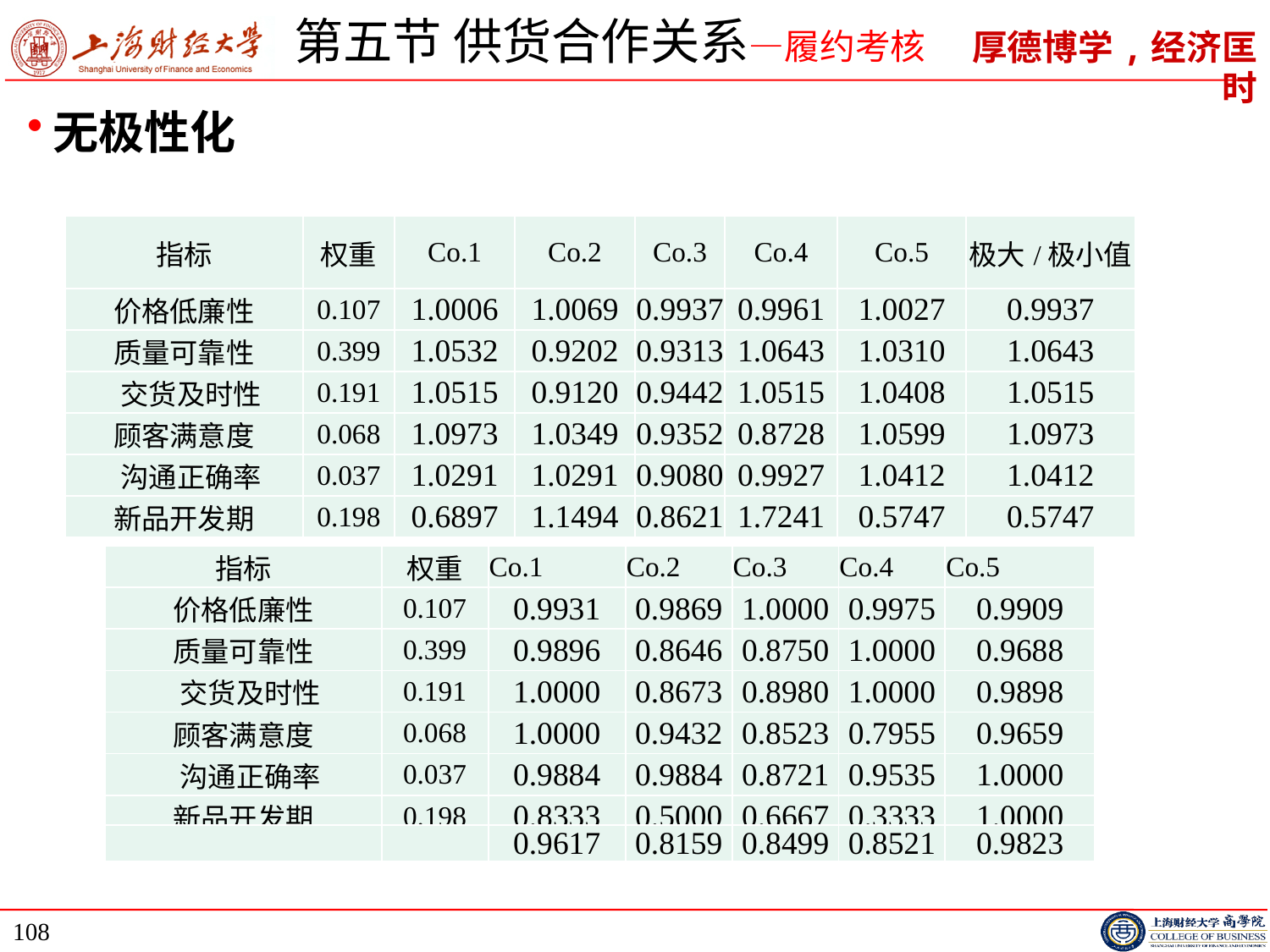

# 第五节 供货合作关系—履约考核
无极性化
| 指标 | 权重 | Co.1 | Co.2 | Co.3 | Co.4 | Co.5 | 极大/极小值 |
| --- | --- | --- | --- | --- | --- | --- | --- |
| 价格低廉性 | 0.107 | 1.0006 | 1.0069 | 0.9937 | 0.9961 | 1.0027 | 0.9937 |
| 质量可靠性 | 0.399 | 1.0532 | 0.9202 | 0.9313 | 1.0643 | 1.0310 | 1.0643 |
| 交货及时性 | 0.191 | 1.0515 | 0.9120 | 0.9442 | 1.0515 | 1.0408 | 1.0515 |
| 顾客满意度 | 0.068 | 1.0973 | 1.0349 | 0.9352 | 0.8728 | 1.0599 | 1.0973 |
| 沟通正确率 | 0.037 | 1.0291 | 1.0291 | 0.9080 | 0.9927 | 1.0412 | 1.0412 |
| 新品开发期 | 0.198 | 0.6897 | 1.1494 | 0.8621 | 1.7241 | 0.5747 | 0.5747 |
| 指标 | 权重 | Co.1 | Co.2 | Co.3 | Co.4 | Co.5 |
| --- | --- | --- | --- | --- | --- | --- |
| 价格低廉性 | 0.107 | 0.9931 | 0.9869 | 1.0000 | 0.9975 | 0.9909 |
| 质量可靠性 | 0.399 | 0.9896 | 0.8646 | 0.8750 | 1.0000 | 0.9688 |
| 交货及时性 | 0.191 | 1.0000 | 0.8673 | 0.8980 | 1.0000 | 0.9898 |
| 顾客满意度 | 0.068 | 1.0000 | 0.9432 | 0.8523 | 0.7955 | 0.9659 |
| 沟通正确率 | 0.037 | 0.9884 | 0.9884 | 0.8721 | 0.9535 | 1.0000 |
| 新品开发期 | 0.198 | 0.8333 | 0.5000 | 0.6667 | 0.3333 | 1.0000 |
|  |  | 0.9617 | 0.8159 | 0.8499 | 0.8521 | 0.9823 |
| --- | --- | --- | --- | --- | --- | --- |
108